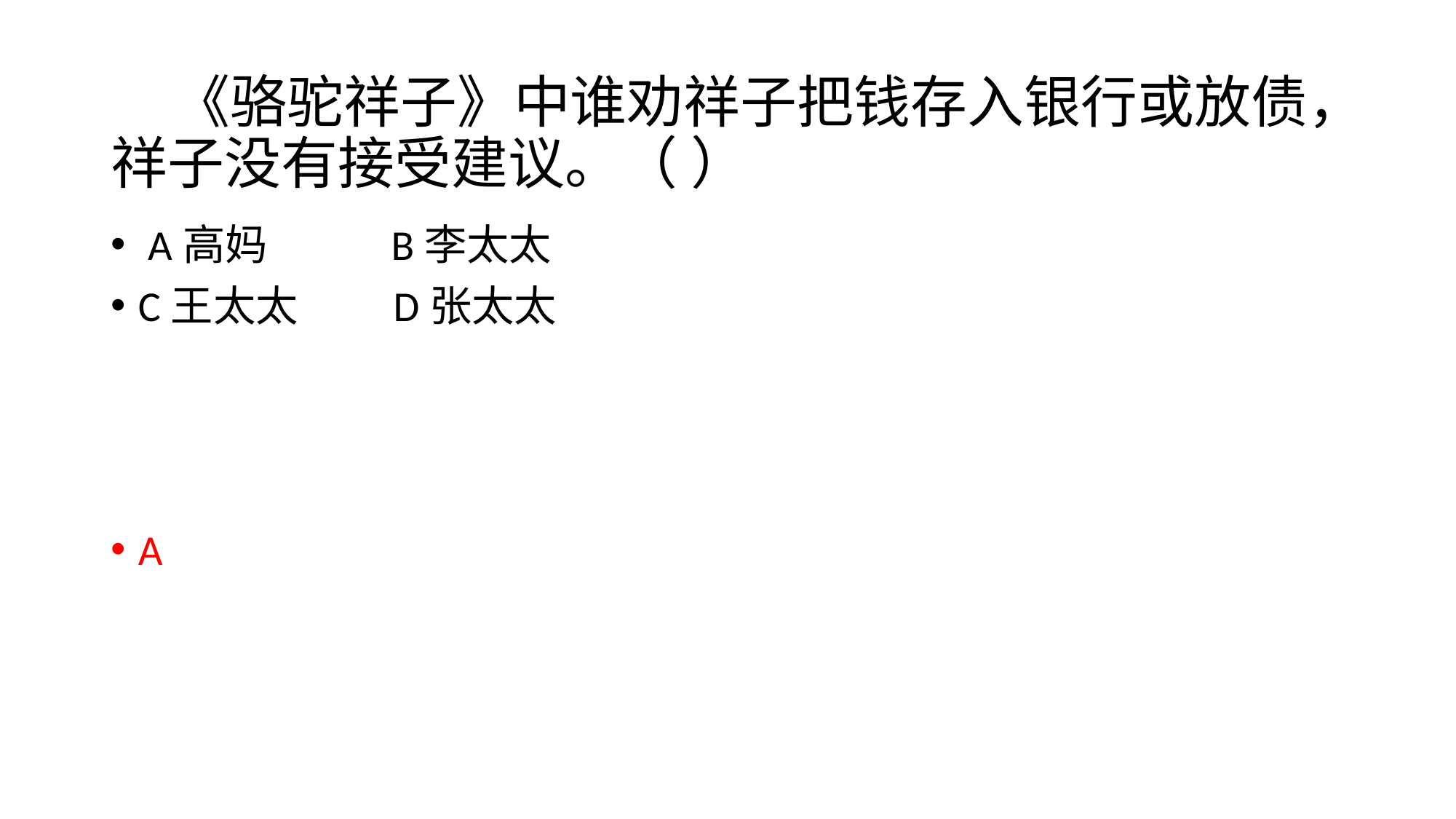

# 《骆驼祥子》中谁劝祥子把钱存入银行或放债，祥子没有接受建议。（ ）

 A高妈            B李太太
C王太太         D张太太

A